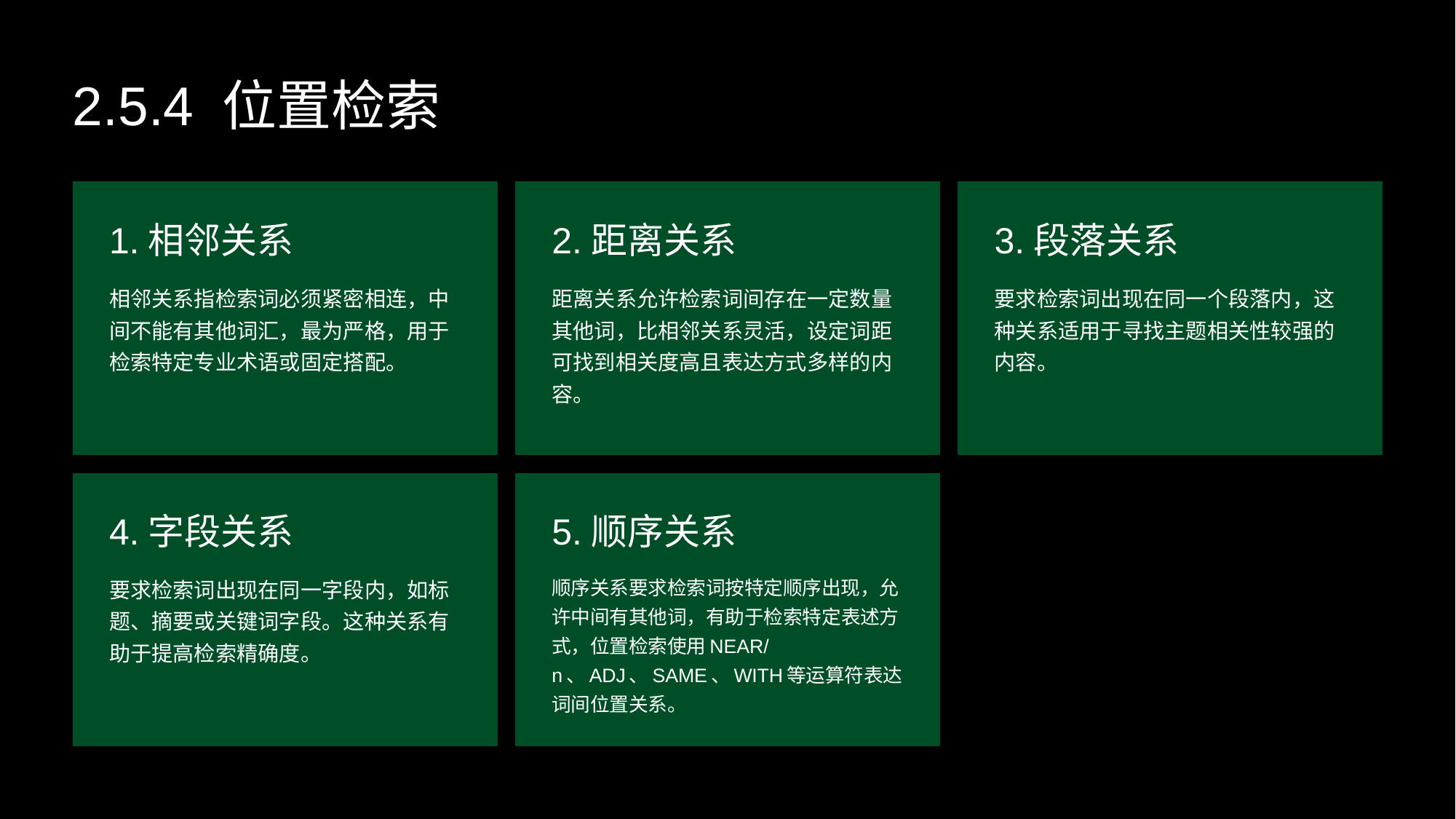

2.5.4 位置检索

1.相邻关系
2.距离关系
3.段落关系
相邻关系指检索词必须紧密相连，中间不能有其他词汇，最为严格，用于检索特定专业术语或固定搭配。
距离关系允许检索词间存在一定数量其他词，比相邻关系灵活，设定词距可找到相关度高且表达方式多样的内容。
要求检索词出现在同一个段落内，这种关系适用于寻找主题相关性较强的内容。

4.字段关系
5.顺序关系
要求检索词出现在同一字段内，如标题、摘要或关键词字段。这种关系有助于提高检索精确度。
顺序关系要求检索词按特定顺序出现，允许中间有其他词，有助于检索特定表述方式，位置检索使用NEAR/n、ADJ、SAME、WITH等运算符表达词间位置关系。